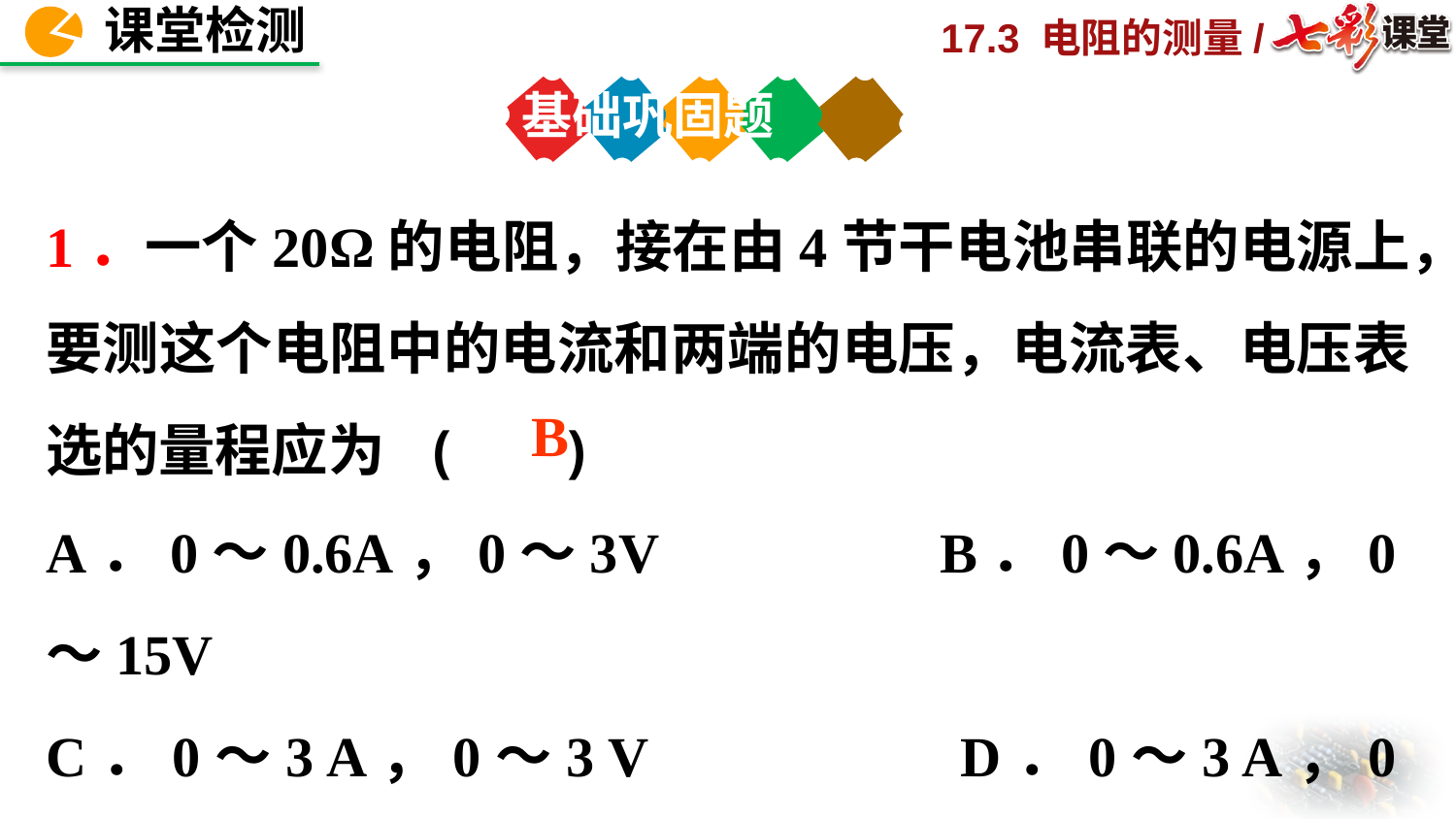

基础巩固题

1．一个20Ω的电阻，接在由4节干电池串联的电源上，要测这个电阻中的电流和两端的电压，电流表、电压表选的量程应为  (   )
A．0～0.6A，0～3V                    B．0～0.6A，0～15V
C．0～3 A，0～3 V                     D．0～3 A，0～15 V

B